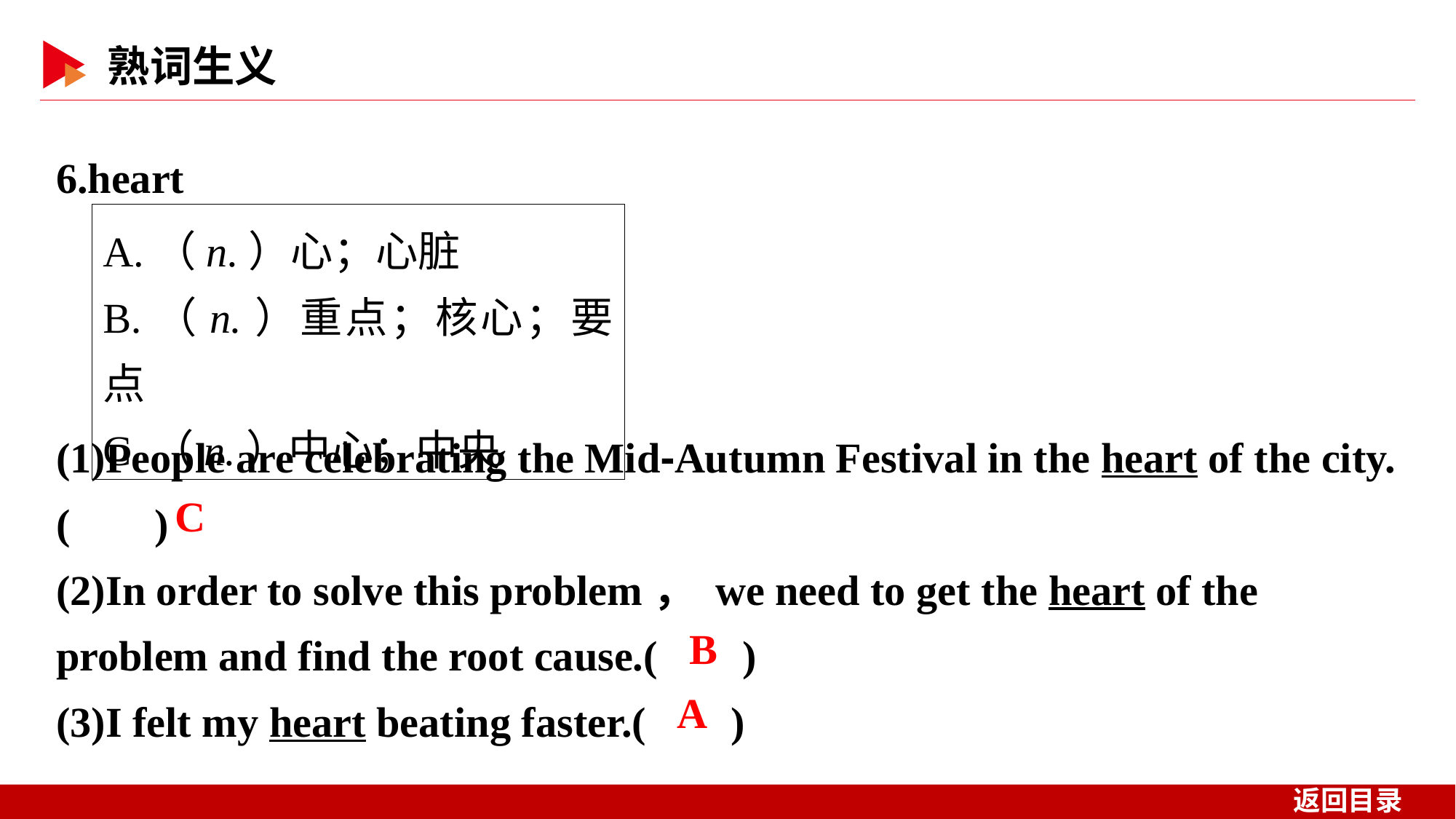

6.heart
A.（n.）心；心脏
B.（n.）重点；核心；要点
C.（n.）中心；中央
(1)People are celebrating the Mid⁃Autumn Festival in the heart of the city.(        )
(2)In order to solve this problem， we need to get the heart of the problem and find the root cause.(        )
(3)I felt my heart beating faster.(        )
   C
   B
   A